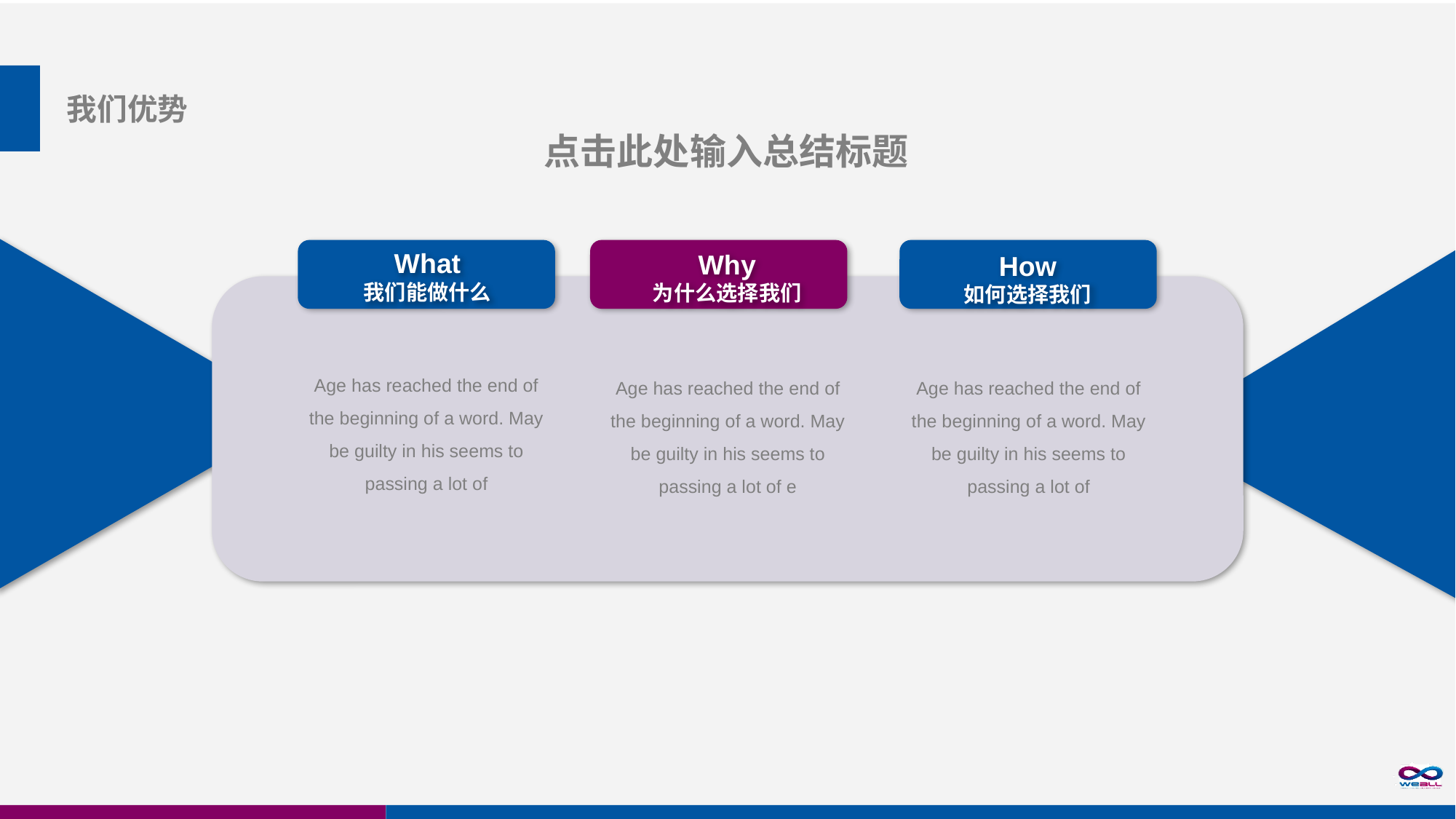

我们优势
点击此处输入总结标题

What
我们能做什么
Why
为什么选择我们
How
如何选择我们

Age has reached the end of the beginning of a word. May be guilty in his seems to passing a lot of
Age has reached the end of the beginning of a word. May be guilty in his seems to passing a lot of e
Age has reached the end of the beginning of a word. May be guilty in his seems to passing a lot of